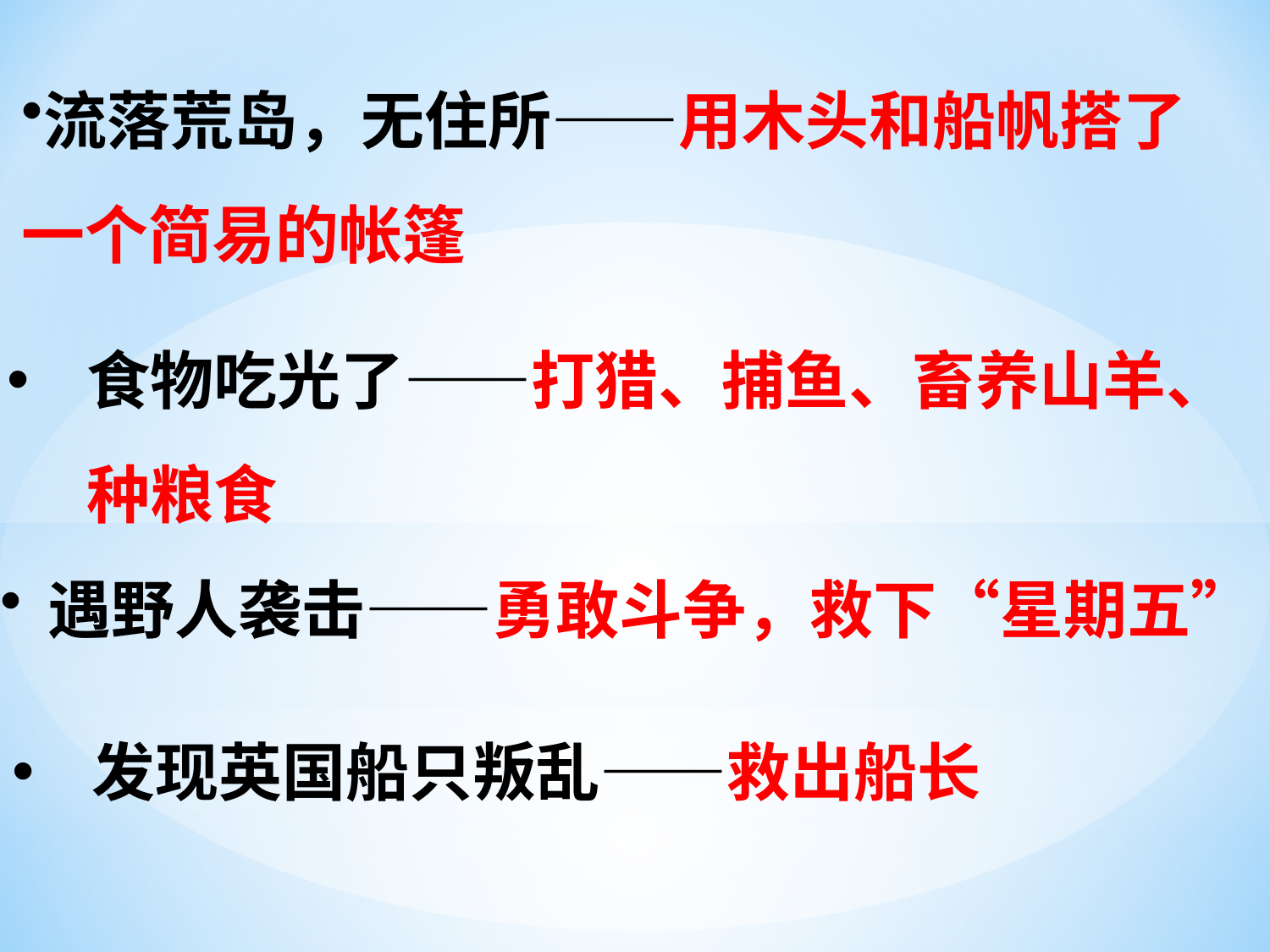

流落荒岛，无住所——用木头和船帆搭了一个简易的帐篷
食物吃光了——打猎、捕鱼、畜养山羊、种粮食
遇野人袭击——勇敢斗争，救下“星期五”
发现英国船只叛乱——救出船长